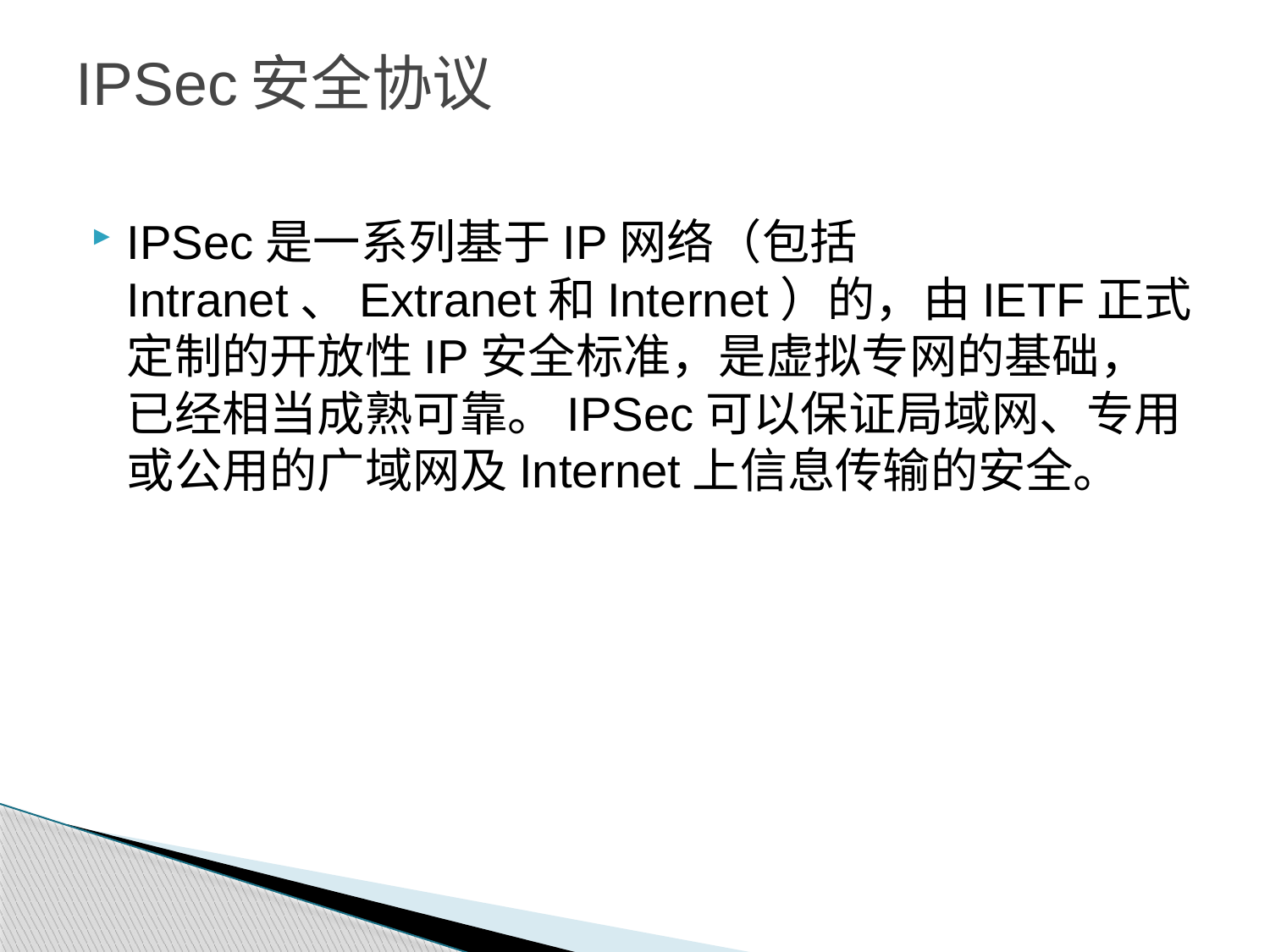

# IPSec安全协议
IPSec是一系列基于IP网络（包括Intranet、Extranet和Internet）的，由IETF正式定制的开放性IP安全标准，是虚拟专网的基础，已经相当成熟可靠。IPSec可以保证局域网、专用或公用的广域网及Internet上信息传输的安全。